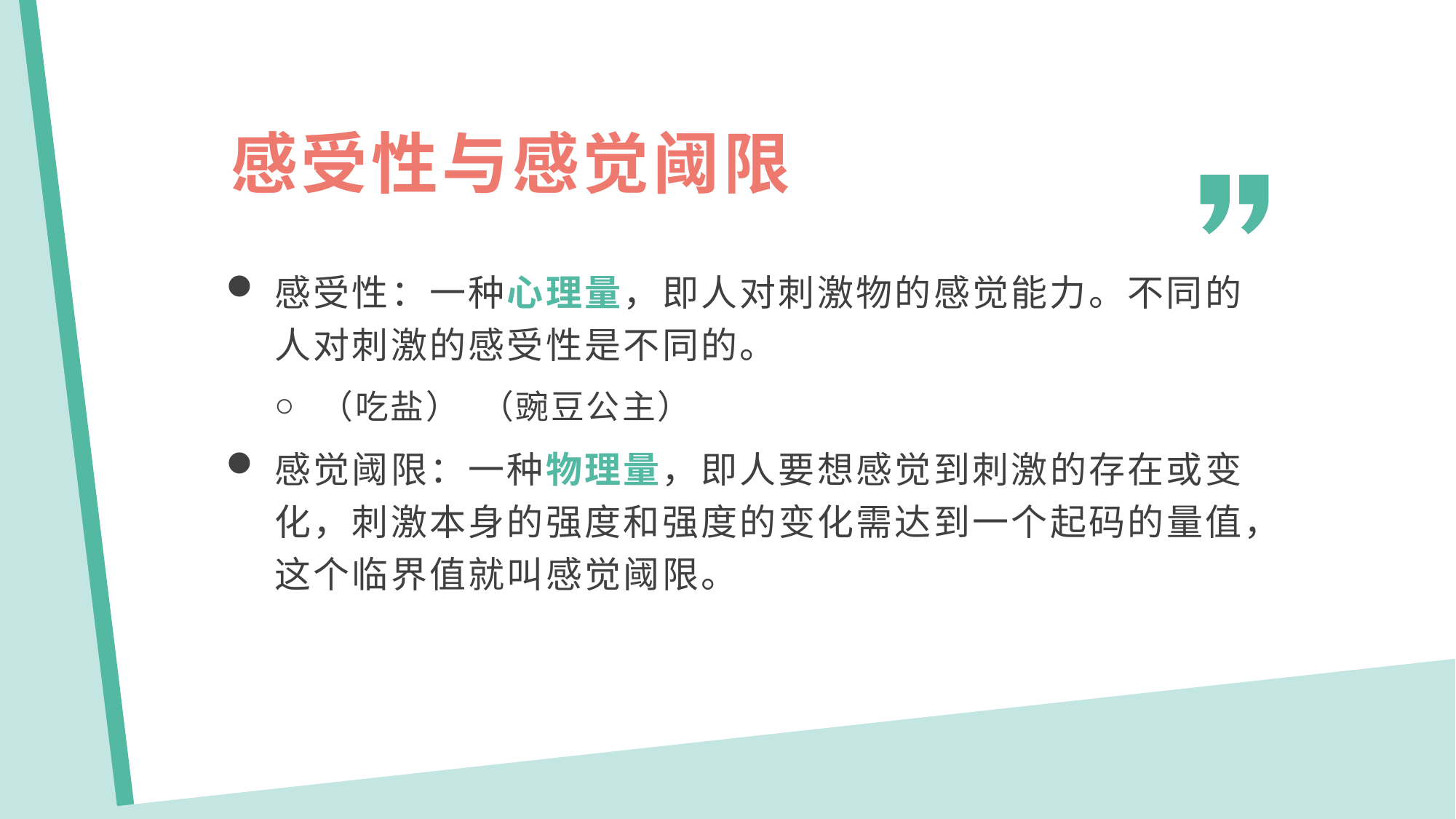

感受性与感觉阈限

感受性：一种心理量，即人对刺激物的感觉能力。不同的人对刺激的感受性是不同的。
（吃盐）  （豌豆公主）
感觉阈限：一种物理量，即人要想感觉到刺激的存在或变化，刺激本身的强度和强度的变化需达到一个起码的量值，这个临界值就叫感觉阈限。